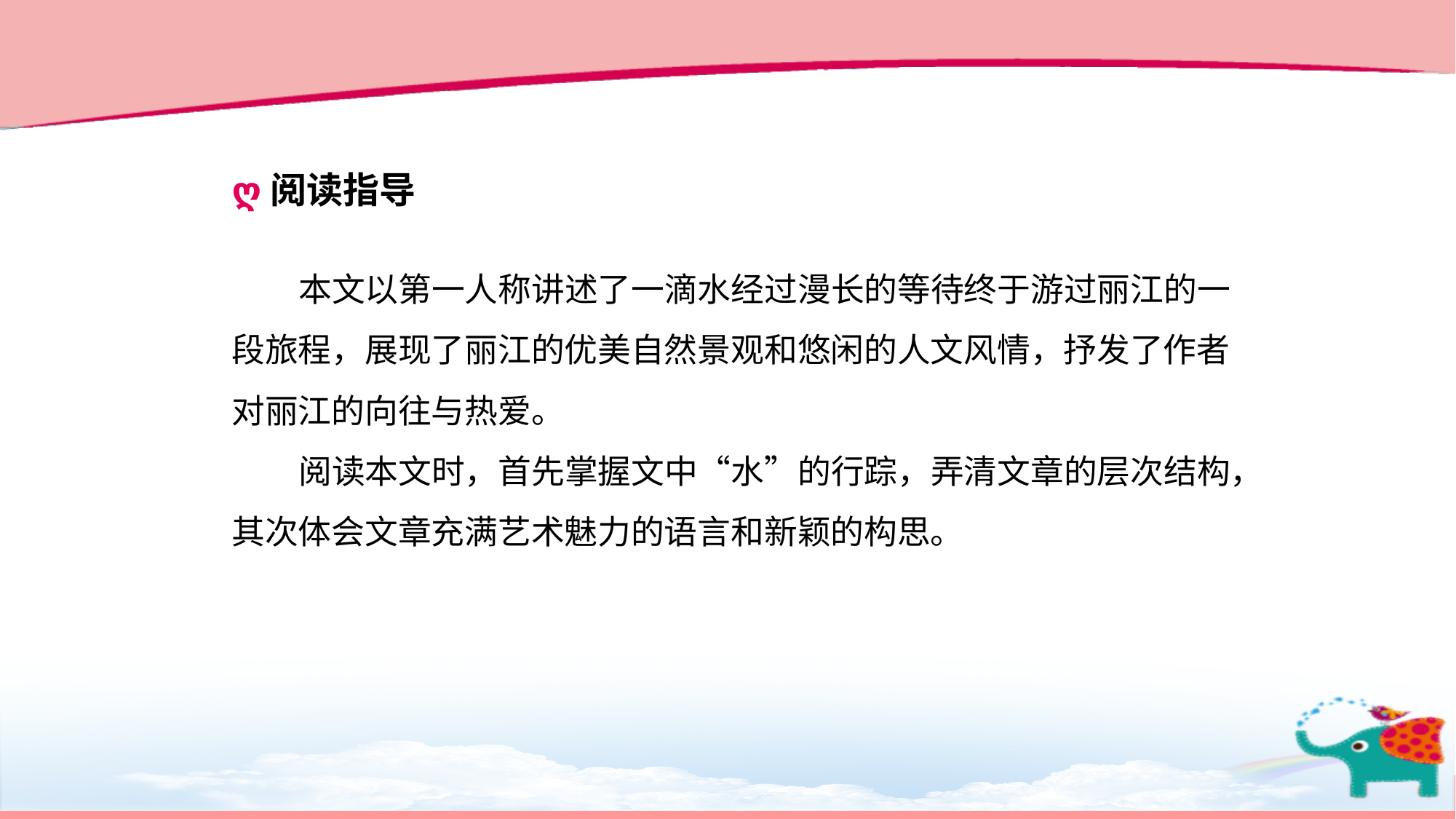

ღ阅读指导
本文以第一人称讲述了一滴水经过漫长的等待终于游过丽江的一段旅程，展现了丽江的优美自然景观和悠闲的人文风情，抒发了作者对丽江的向往与热爱。
阅读本文时，首先掌握文中“水”的行踪，弄清文章的层次结构，其次体会文章充满艺术魅力的语言和新颖的构思。